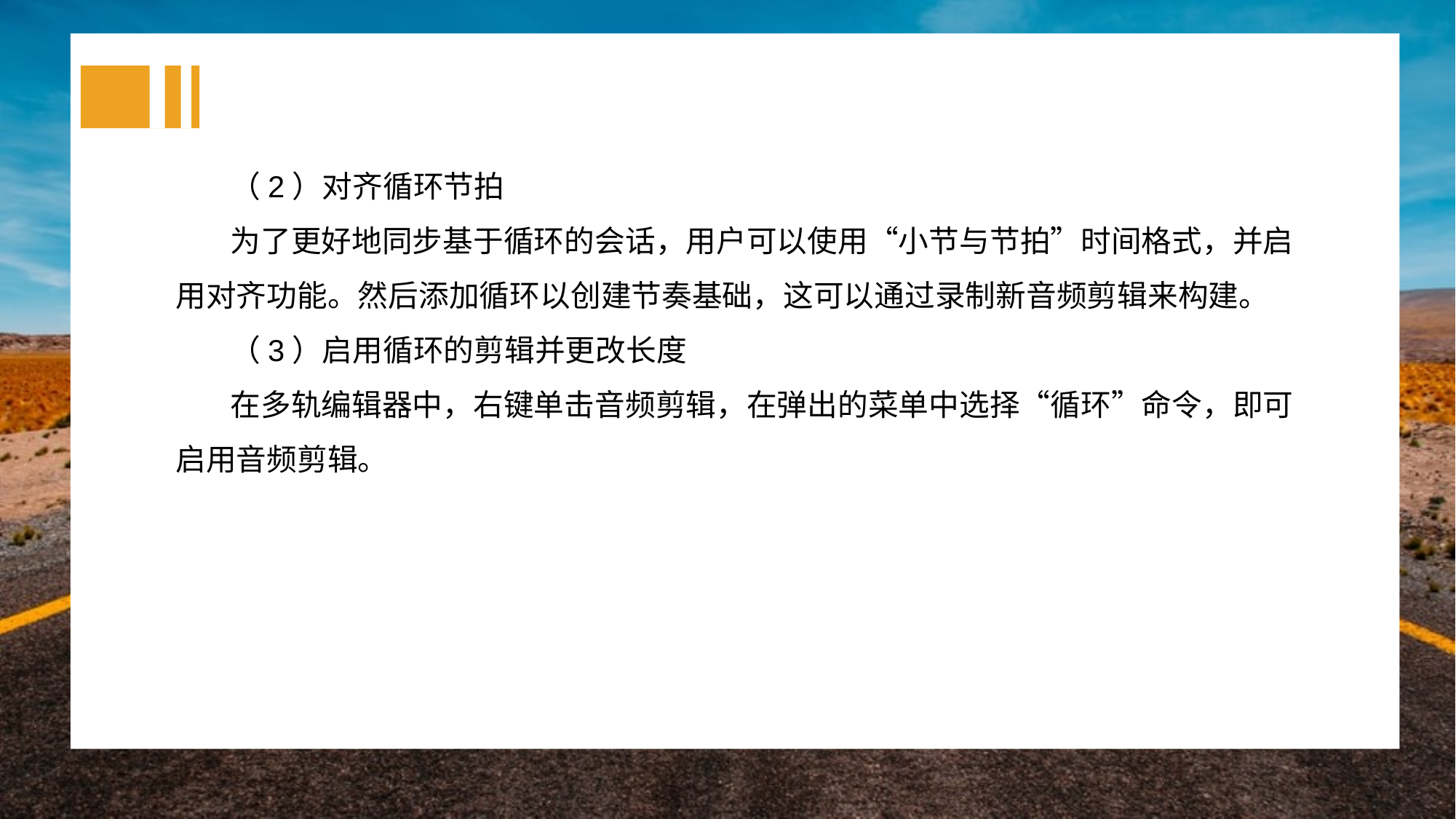

（2）对齐循环节拍
为了更好地同步基于循环的会话，用户可以使用“小节与节拍”时间格式，并启用对齐功能。然后添加循环以创建节奏基础，这可以通过录制新音频剪辑来构建。
（3）启用循环的剪辑并更改长度
在多轨编辑器中，右键单击音频剪辑，在弹出的菜单中选择“循环”命令，即可启用音频剪辑。